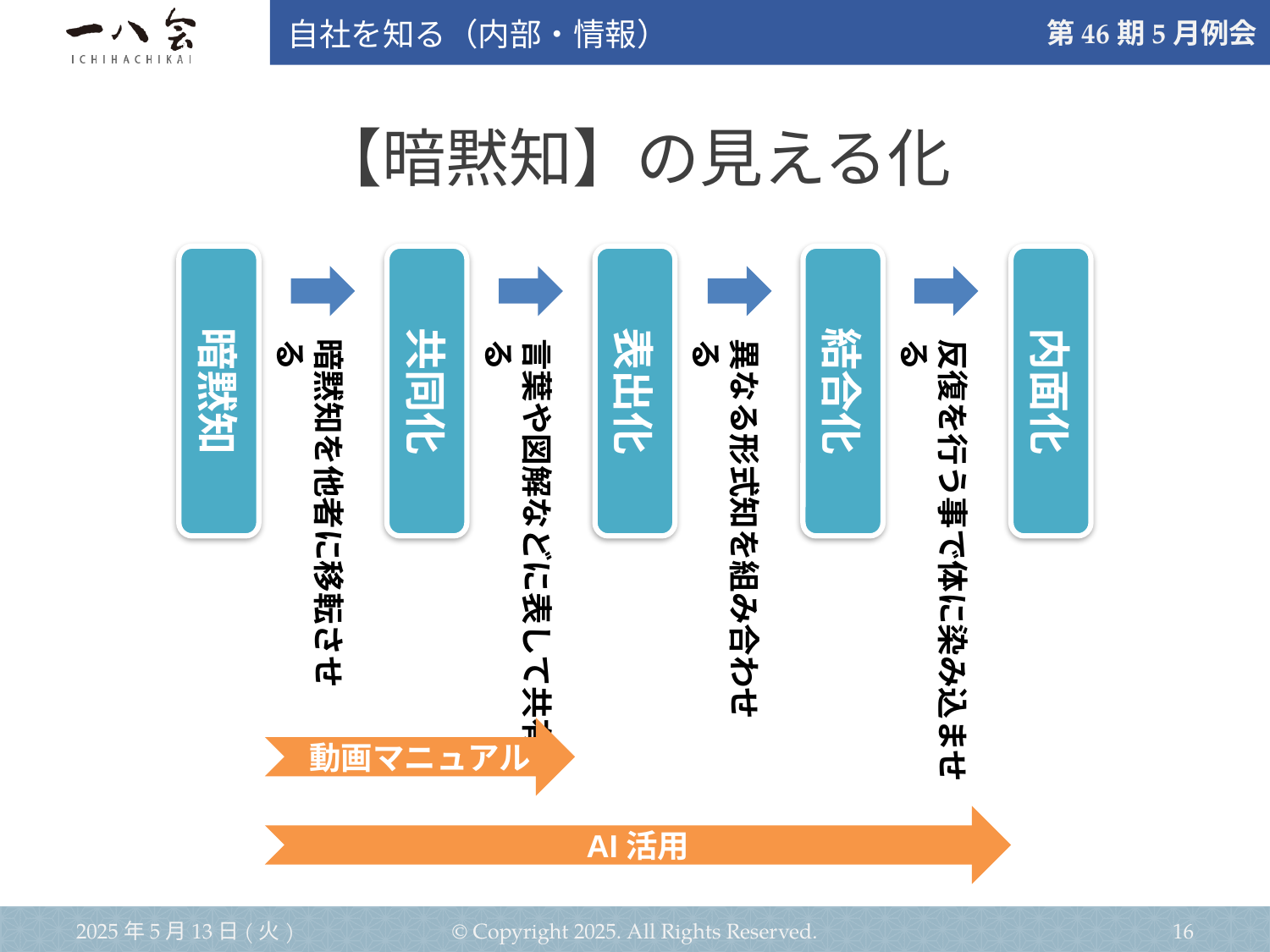

自社を知る（内部・情報）
# 【暗黙知】の見える化

共同化
暗黙知を他者に移転させる

結合化
異なる形式知を組み合わせる

表出化
言葉や図解などに表して共有する

内面化
反復を行う事で体に染み込ませる
暗黙知
動画マニュアル
AI活用
2025年5月13日(火)
© Copyright 2025. All Rights Reserved.
16